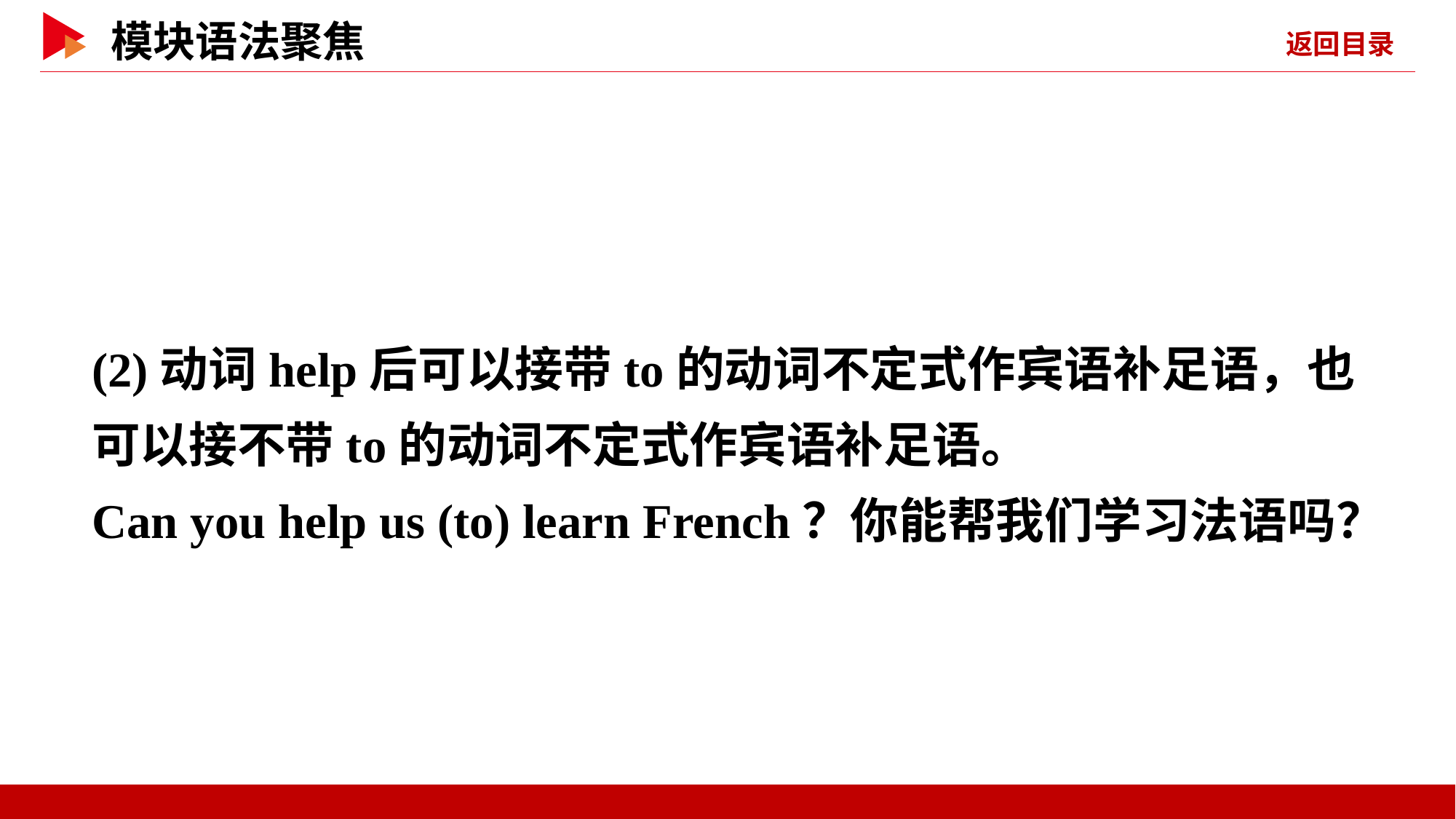

(2)动词help后可以接带to的动词不定式作宾语补足语，也可以接不带to的动词不定式作宾语补足语。
Can you help us (to) learn French？你能帮我们学习法语吗？